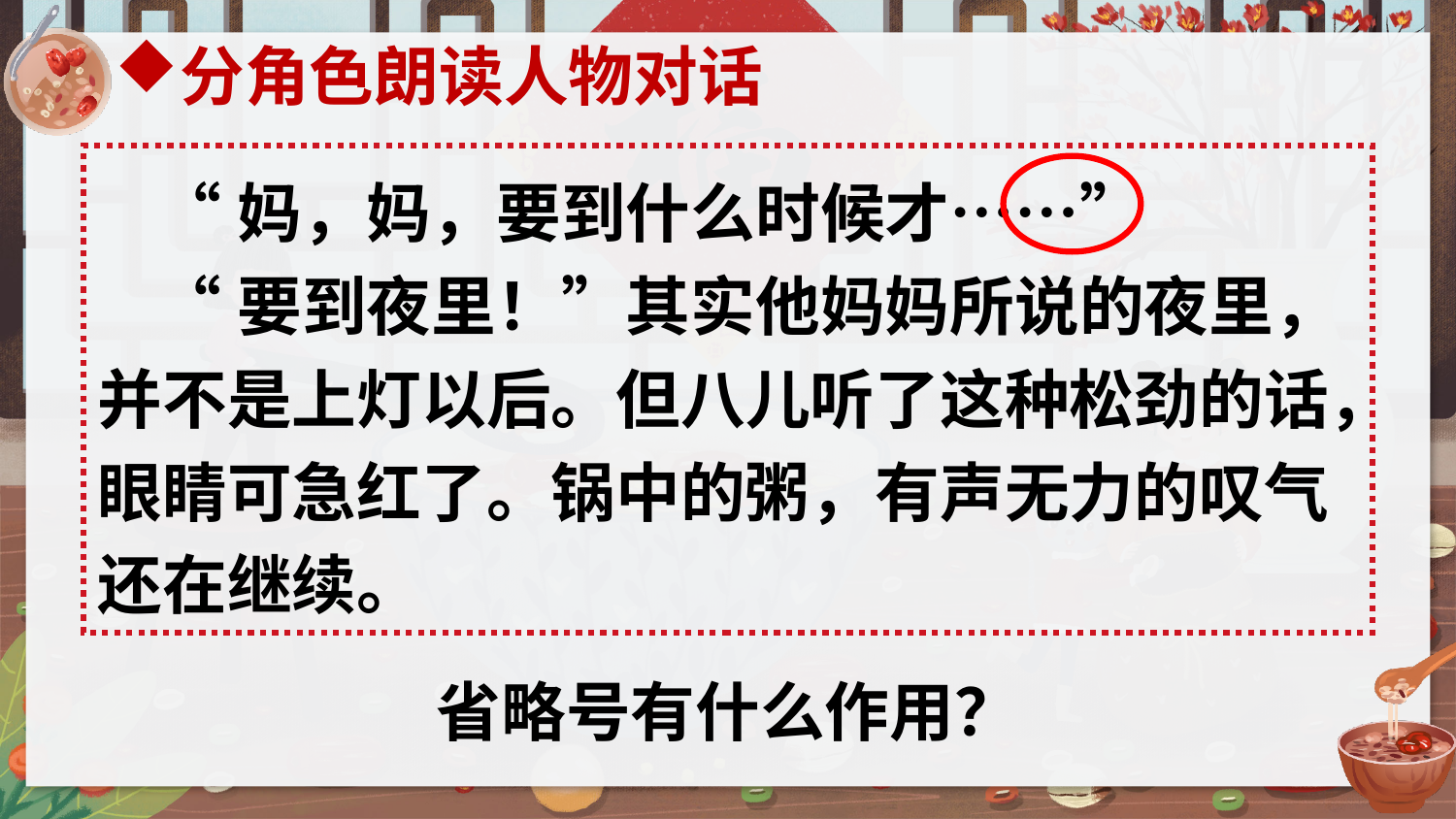

分角色朗读人物对话

    “妈，妈，要到什么时候才……”
    “要到夜里！”其实他妈妈所说的夜里，并不是上灯以后。但八儿听了这种松劲的话，眼睛可急红了。锅中的粥，有声无力的叹气还在继续。

省略号有什么作用？